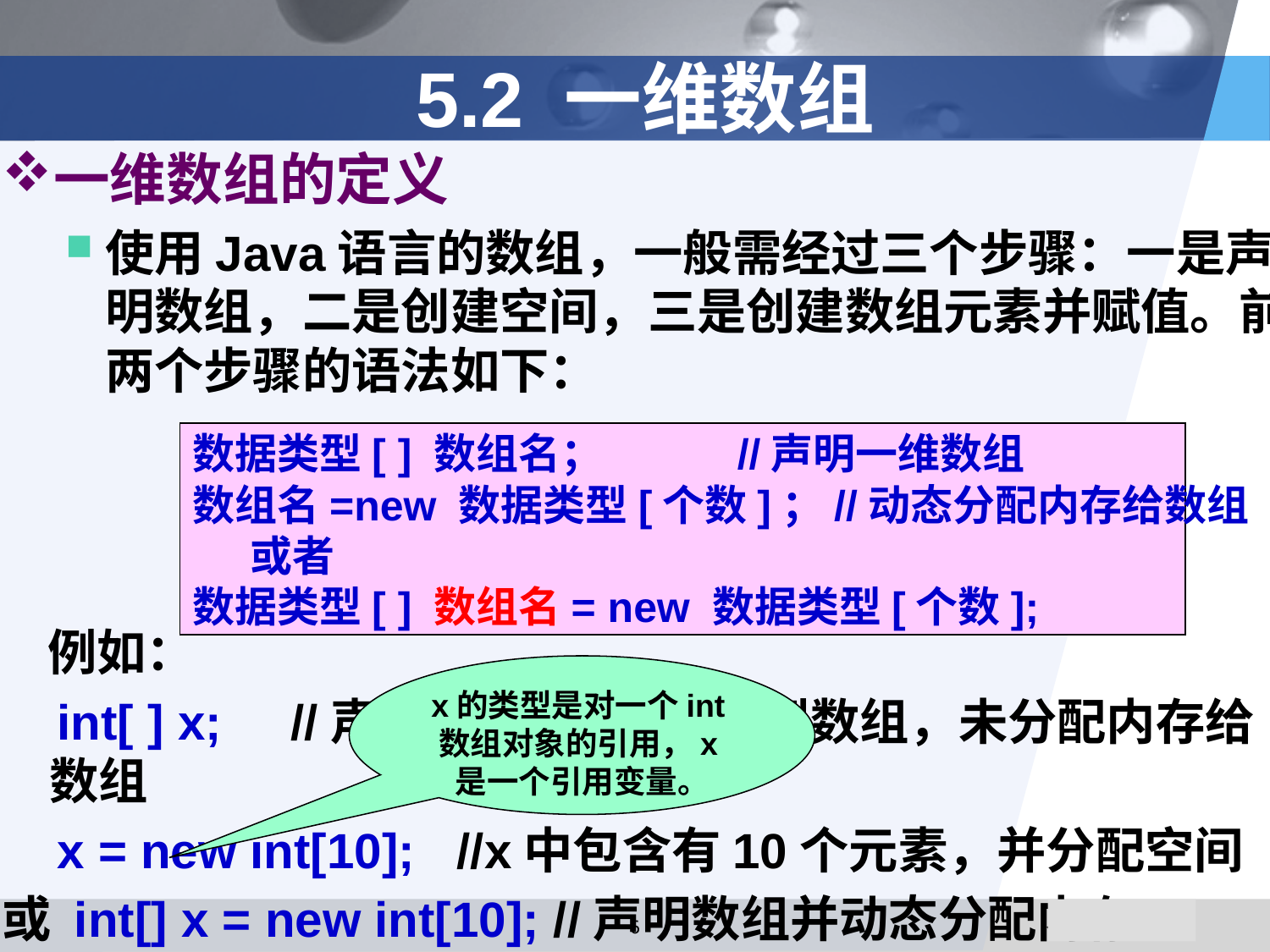

# 5.2 一维数组
一维数组的定义
使用Java语言的数组，一般需经过三个步骤：一是声明数组，二是创建空间，三是创建数组元素并赋值。前两个步骤的语法如下：

   例如：
    int[ ] x;     //声明名称为x的int型数组，未分配内存给数组
    x = new int[10];   //x中包含有10个元素，并分配空间
或 int[] x = new int[10]; //声明数组并动态分配内存
数据类型[ ] 数组名；             //声明一维数组
数组名=new 数据类型[个数]；//动态分配内存给数组
     或者
数据类型[ ] 数组名= new 数据类型[个数];
x的类型是对一个int数组对象的引用，x是一个引用变量。

6